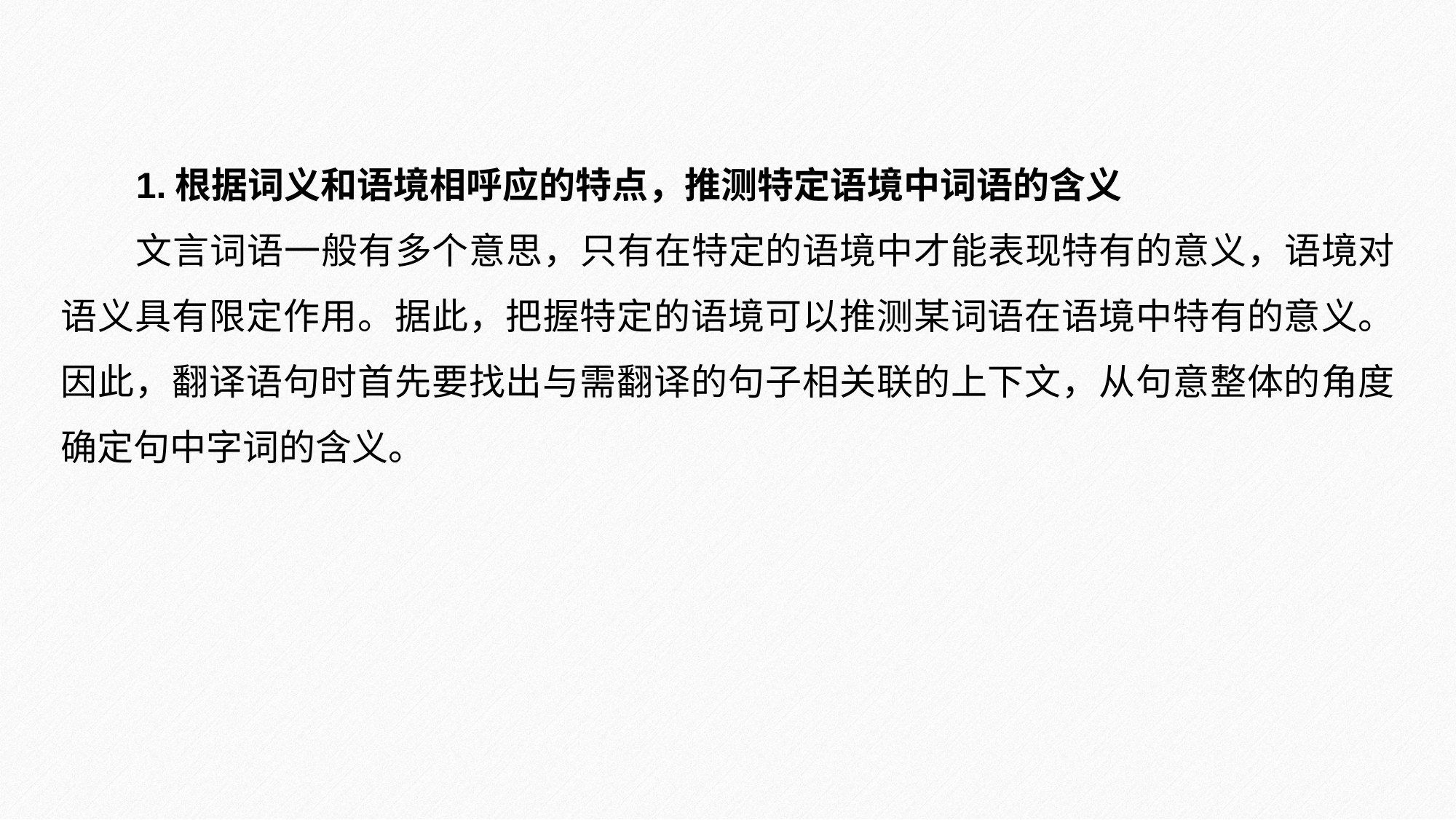

1.根据词义和语境相呼应的特点，推测特定语境中词语的含义
文言词语一般有多个意思，只有在特定的语境中才能表现特有的意义，语境对语义具有限定作用。据此，把握特定的语境可以推测某词语在语境中特有的意义。因此，翻译语句时首先要找出与需翻译的句子相关联的上下文，从句意整体的角度确定句中字词的含义。